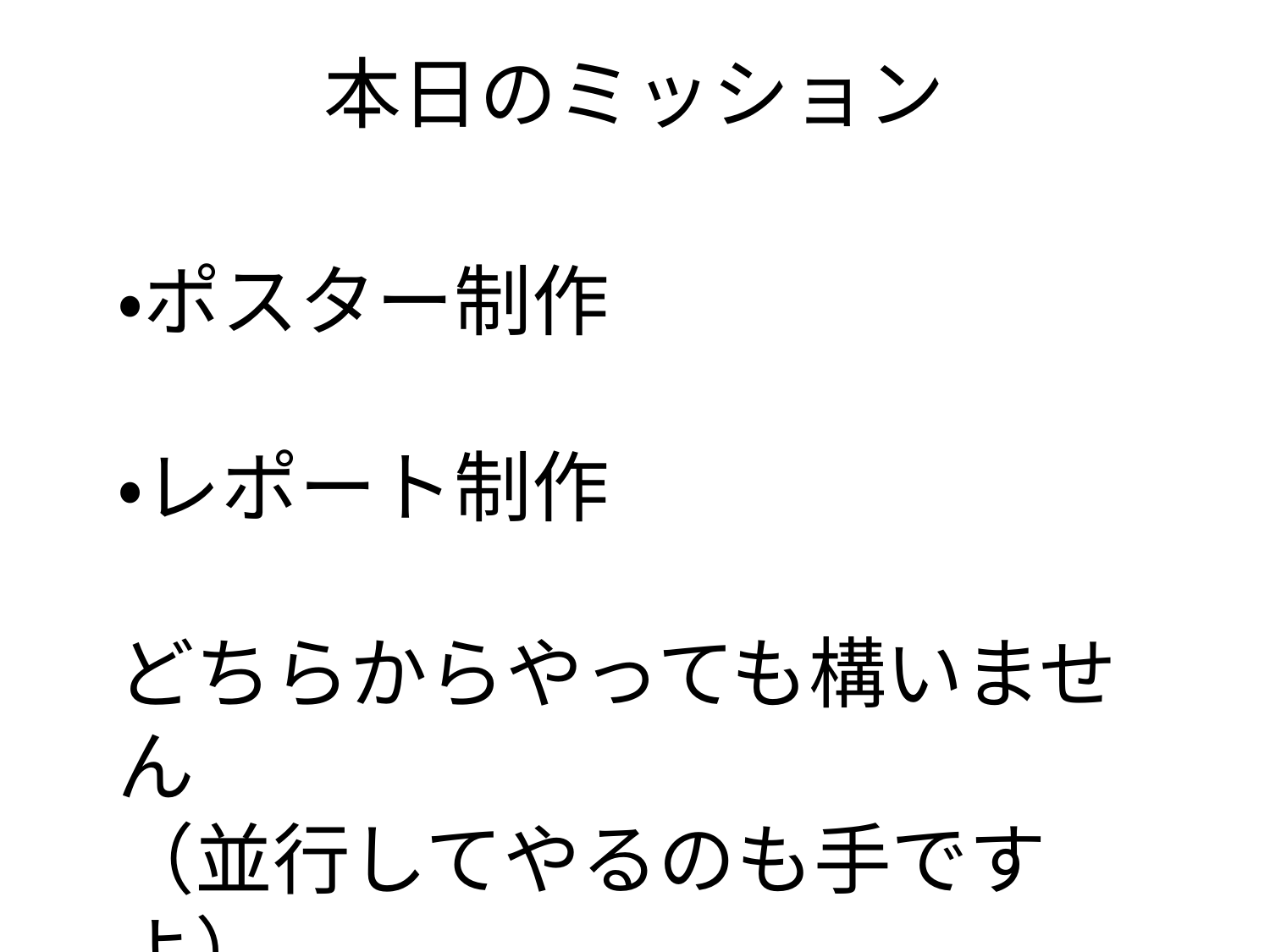

本日のミッション
・ポスター制作

・レポート制作

どちらからやっても構いません
（並行してやるのも手ですよ）